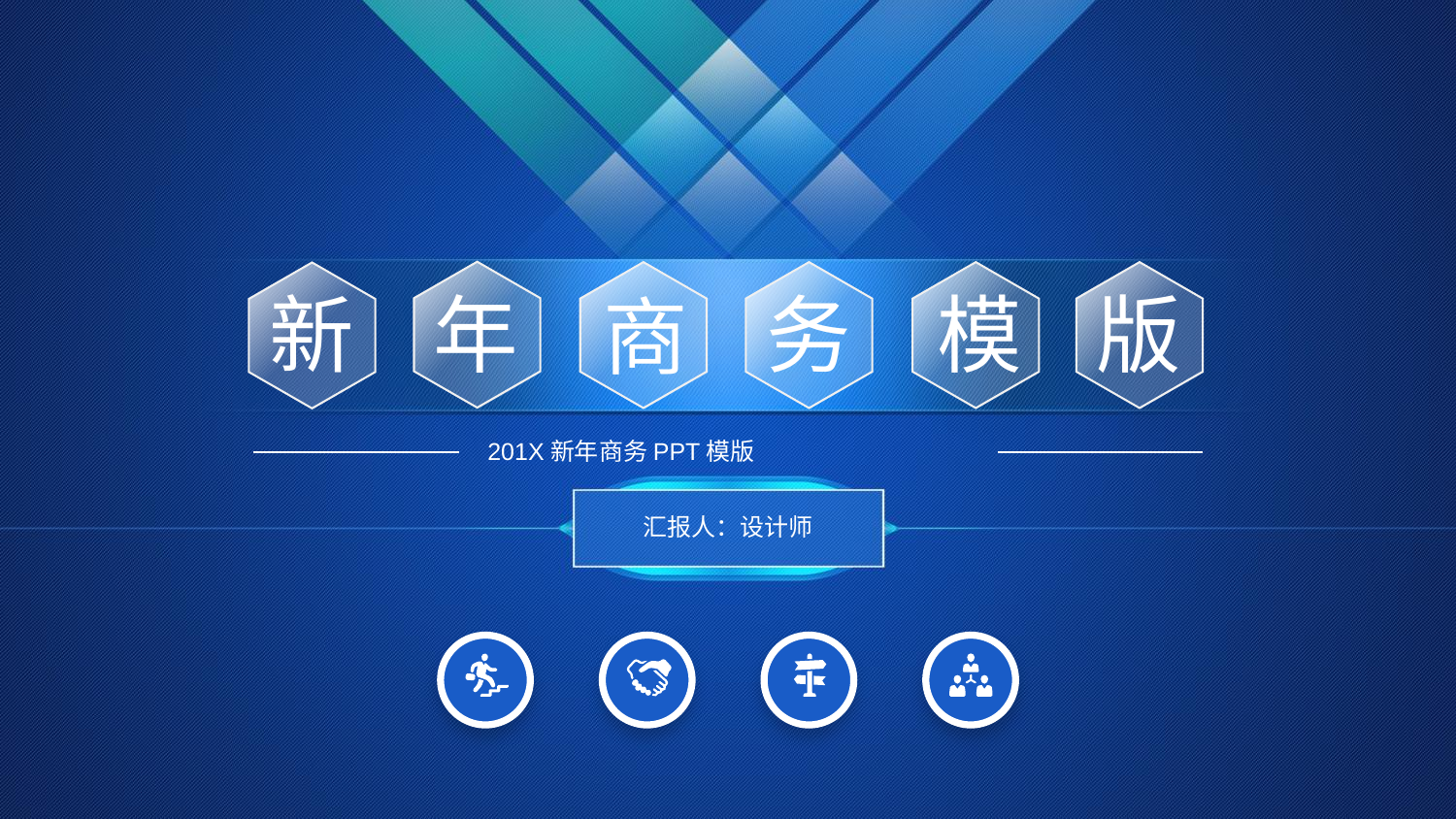

年

商

务

模

版

新
201X新年商务PPT模版
汇报人：设计师